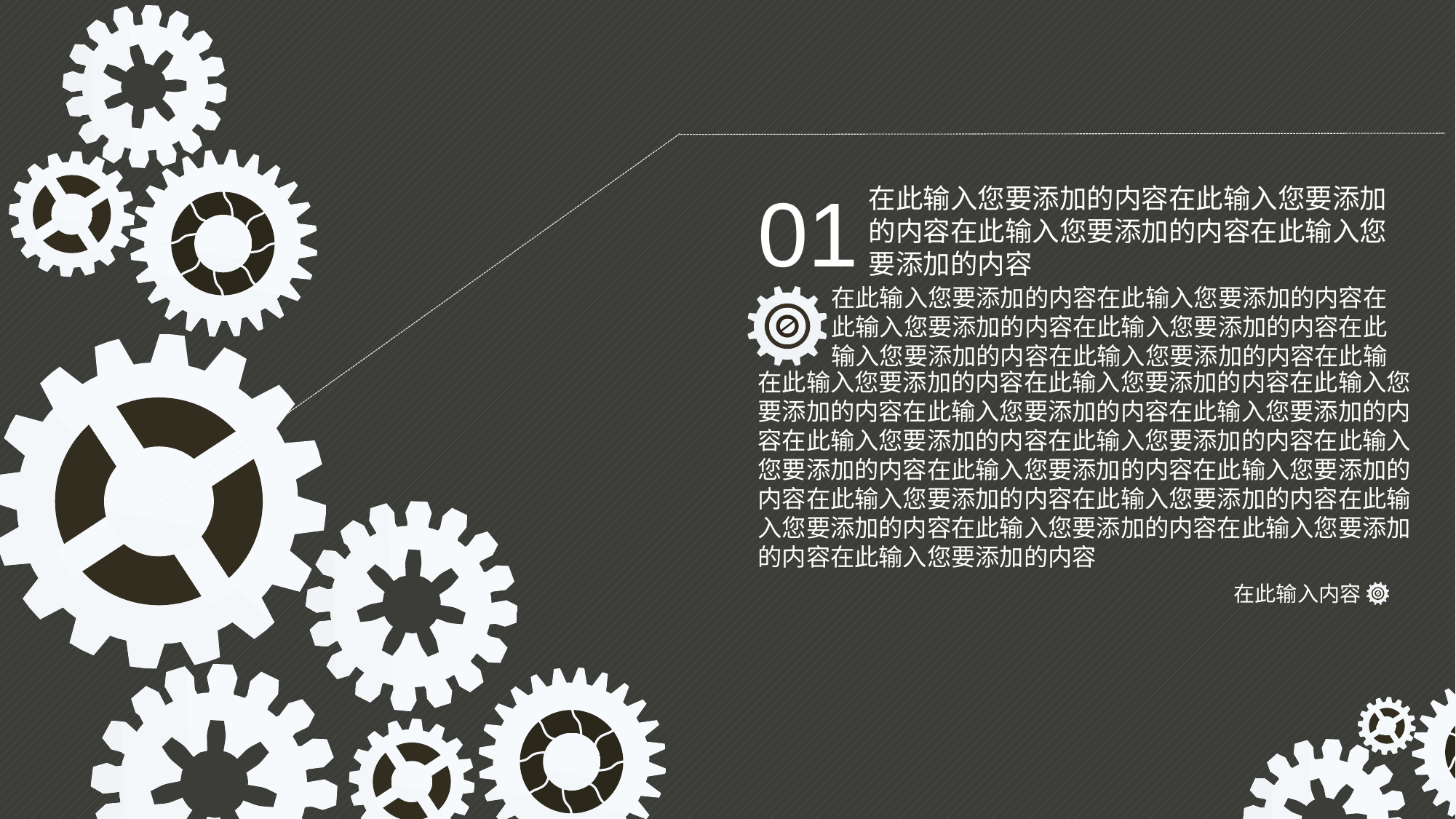

e

01
在此输入您要添加的内容在此输入您要添加的内容在此输入您要添加的内容在此输入您要添加的内容
在此输入您要添加的内容在此输入您要添加的内容在此输入您要添加的内容在此输入您要添加的内容在此输入您要添加的内容在此输入您要添加的内容在此输

e

在此输入您要添加的内容在此输入您要添加的内容在此输入您要添加的内容在此输入您要添加的内容在此输入您要添加的内容在此输入您要添加的内容在此输入您要添加的内容在此输入您要添加的内容在此输入您要添加的内容在此输入您要添加的内容在此输入您要添加的内容在此输入您要添加的内容在此输入您要添加的内容在此输入您要添加的内容在此输入您要添加的内容在此输入您要添加的内容

在此输入内容

e

e

e